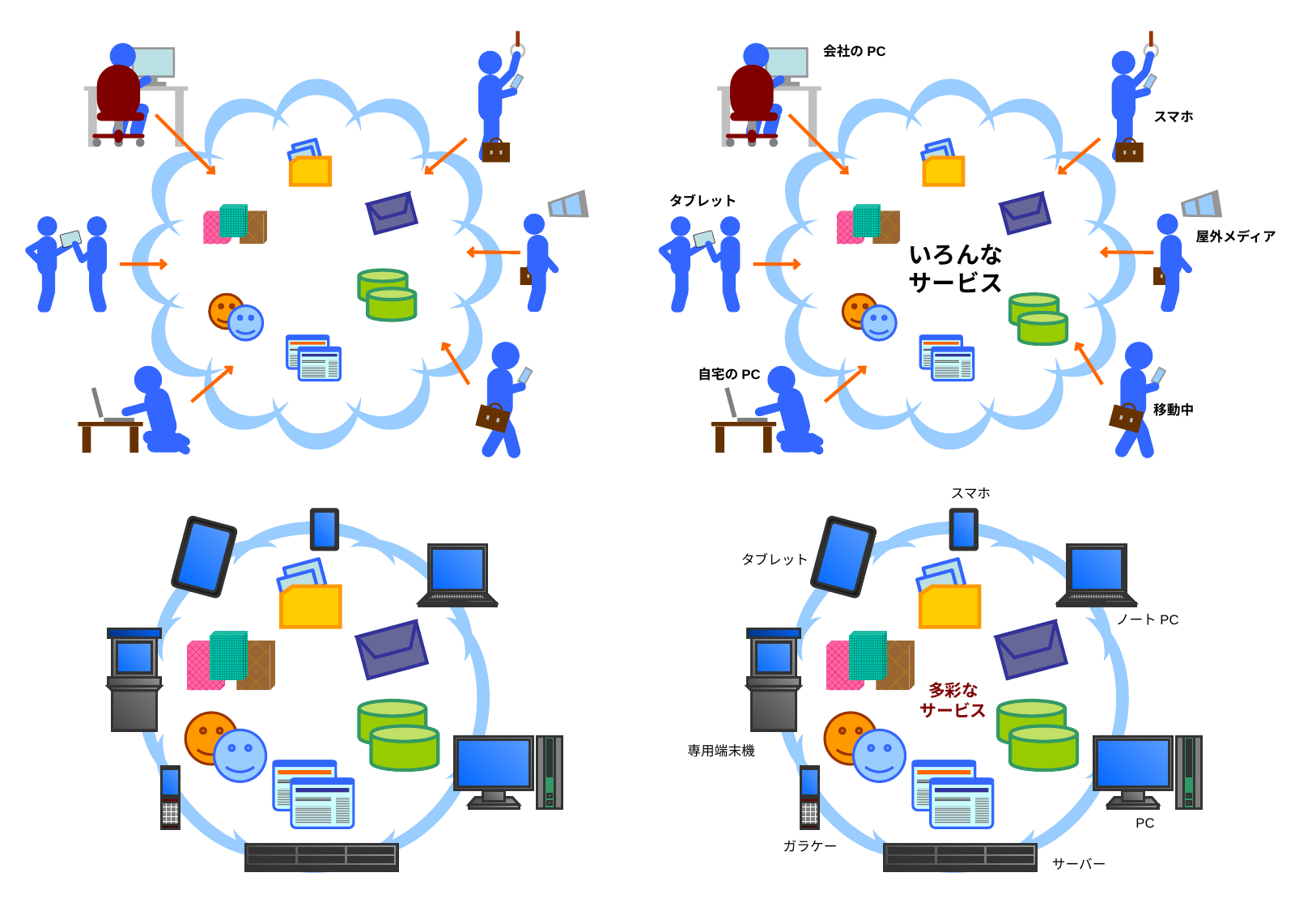

会社のPC

スマホ

タブレット

屋外メディア
いろんな
サービス

自宅のPC

移動中
スマホ

タブレット
ノートPC
多彩な
サービス
専用端末機
PC
ガラケー
サーバー